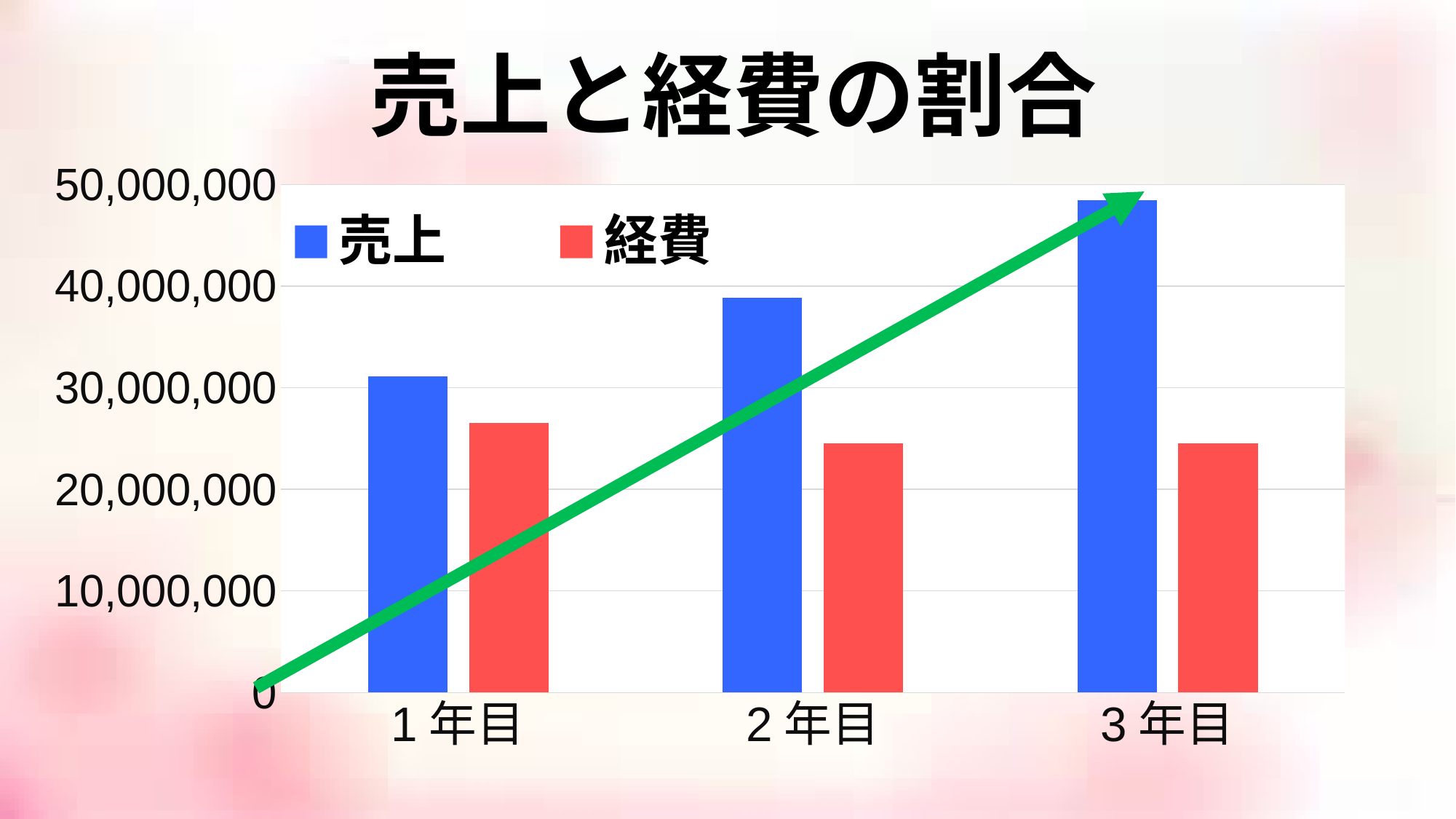

# 売上と経費の割合

### Chart

| Category | 売上 | 経費 |
|---|---|---|
| 1年目 | 31104000.0 | 26521260.0 |
| 2年目 | 38880000.0 | 24523200.0 |
| 3年目 | 48500000.0 | 24523200.0 |